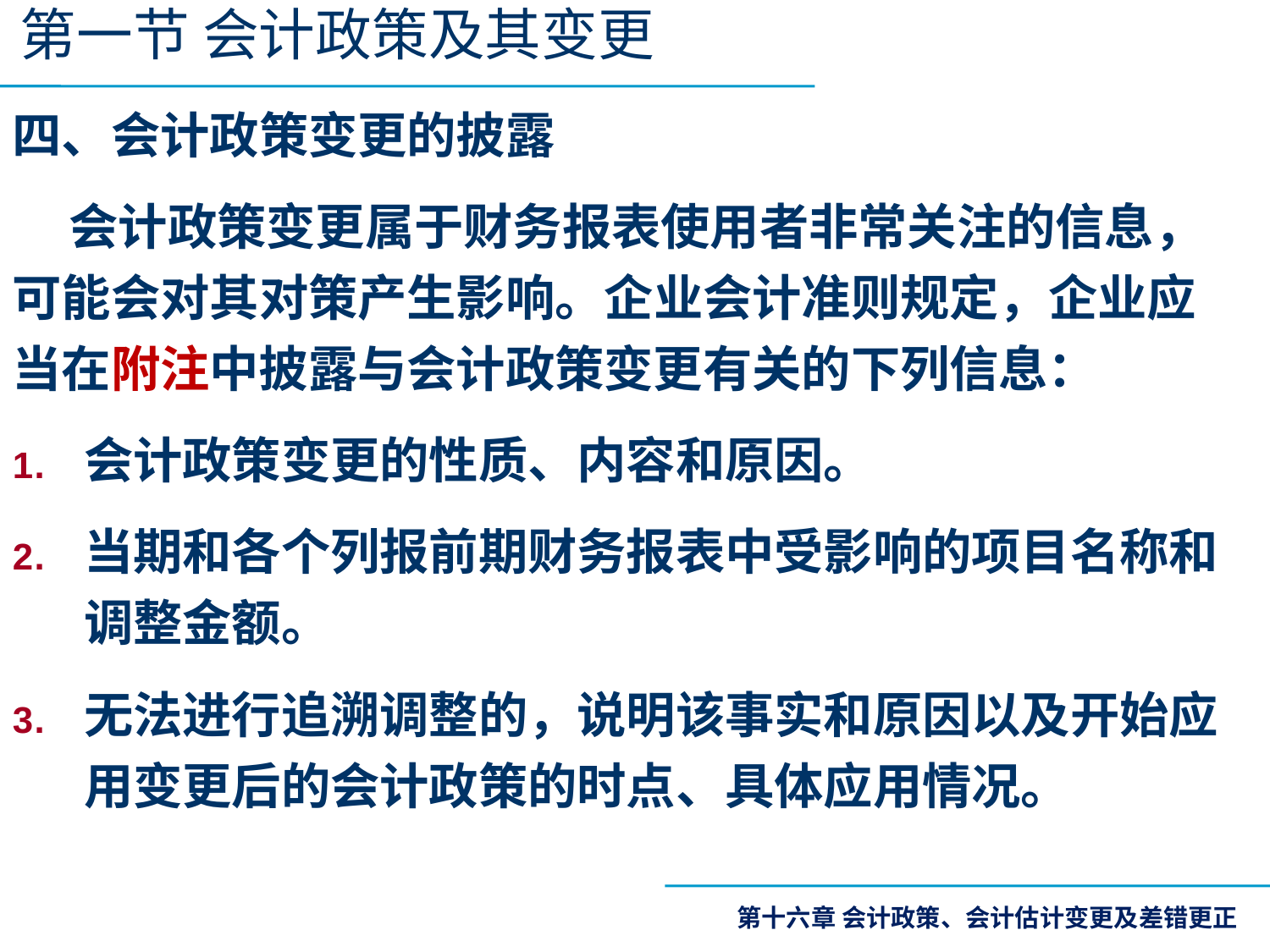

第一节 会计政策及其变更
四、会计政策变更的披露
    会计政策变更属于财务报表使用者非常关注的信息，可能会对其对策产生影响。企业会计准则规定，企业应当在附注中披露与会计政策变更有关的下列信息：
会计政策变更的性质、内容和原因。
当期和各个列报前期财务报表中受影响的项目名称和调整金额。
无法进行追溯调整的，说明该事实和原因以及开始应用变更后的会计政策的时点、具体应用情况。